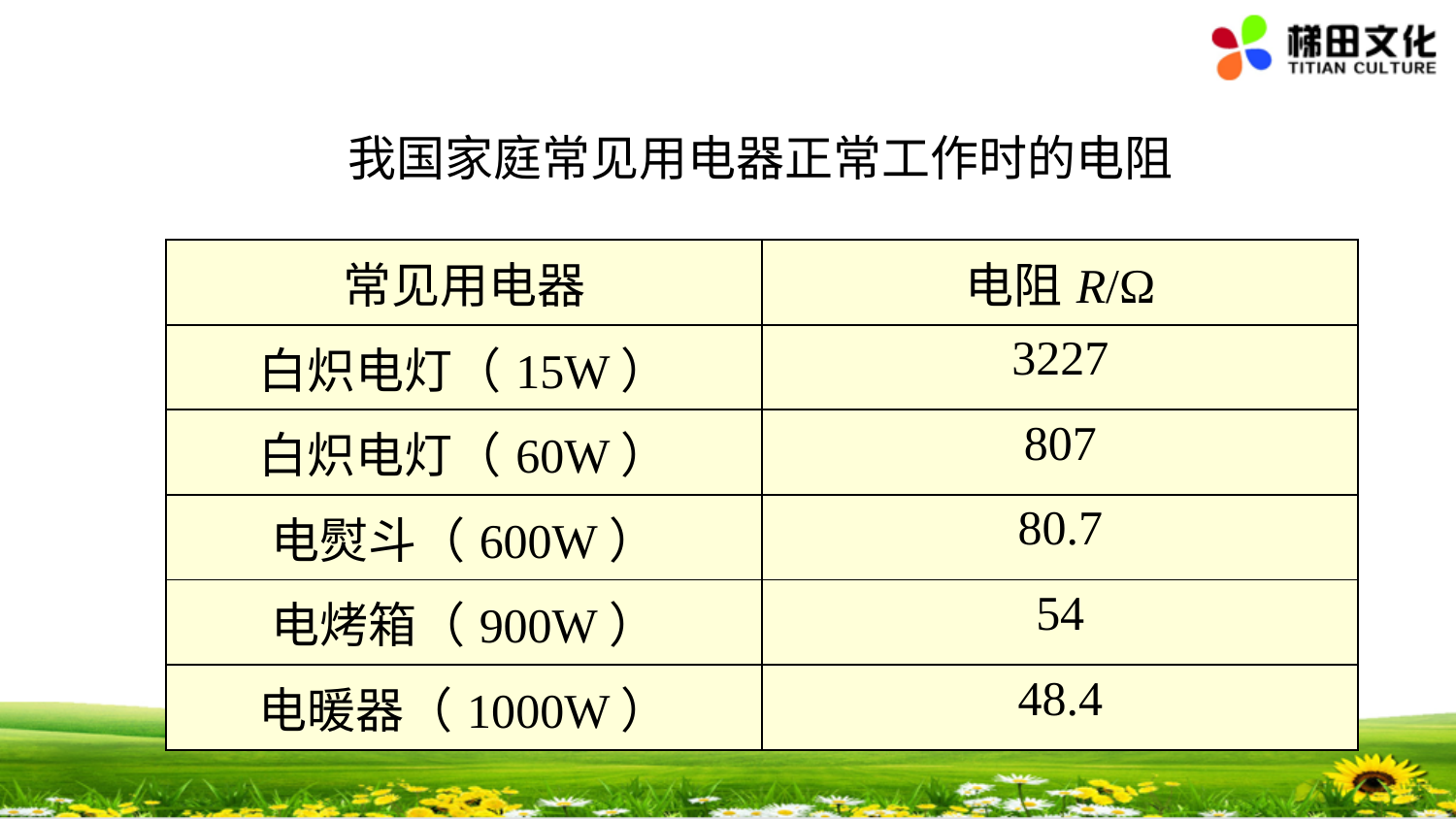

我国家庭常见用电器正常工作时的电阻
| 常见用电器 | 电阻R/Ω |
| --- | --- |
| 白炽电灯（15W） | 3227 |
| 白炽电灯（60W） | 807 |
| 电熨斗（600W） | 80.7 |
| 电烤箱（900W） | 54 |
| 电暖器（1000W） | 48.4 |